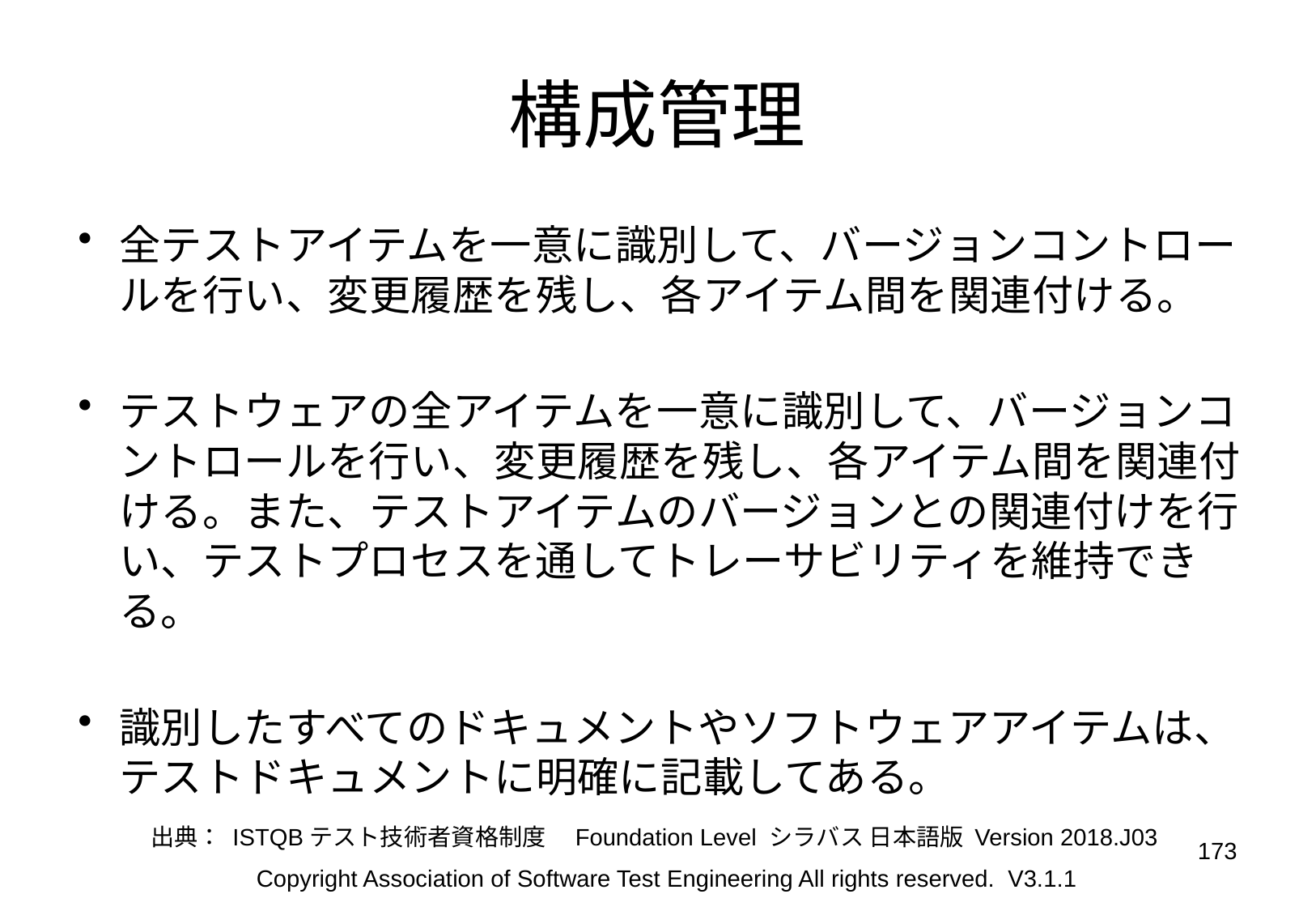

# 構成管理
全テストアイテムを一意に識別して、バージョンコントロールを行い、変更履歴を残し、各アイテム間を関連付ける。

テストウェアの全アイテムを一意に識別して、バージョンコントロールを行い、変更履歴を残し、各アイテム間を関連付ける。また、テストアイテムのバージョンとの関連付けを行い、テストプロセスを通してトレーサビリティを維持できる。

識別したすべてのドキュメントやソフトウェアアイテムは、テストドキュメントに明確に記載してある。
出典： ISTQBテスト技術者資格制度　Foundation Level シラバス 日本語版 Version 2018.J03
173
Copyright Association of Software Test Engineering All rights reserved.  V3.1.1